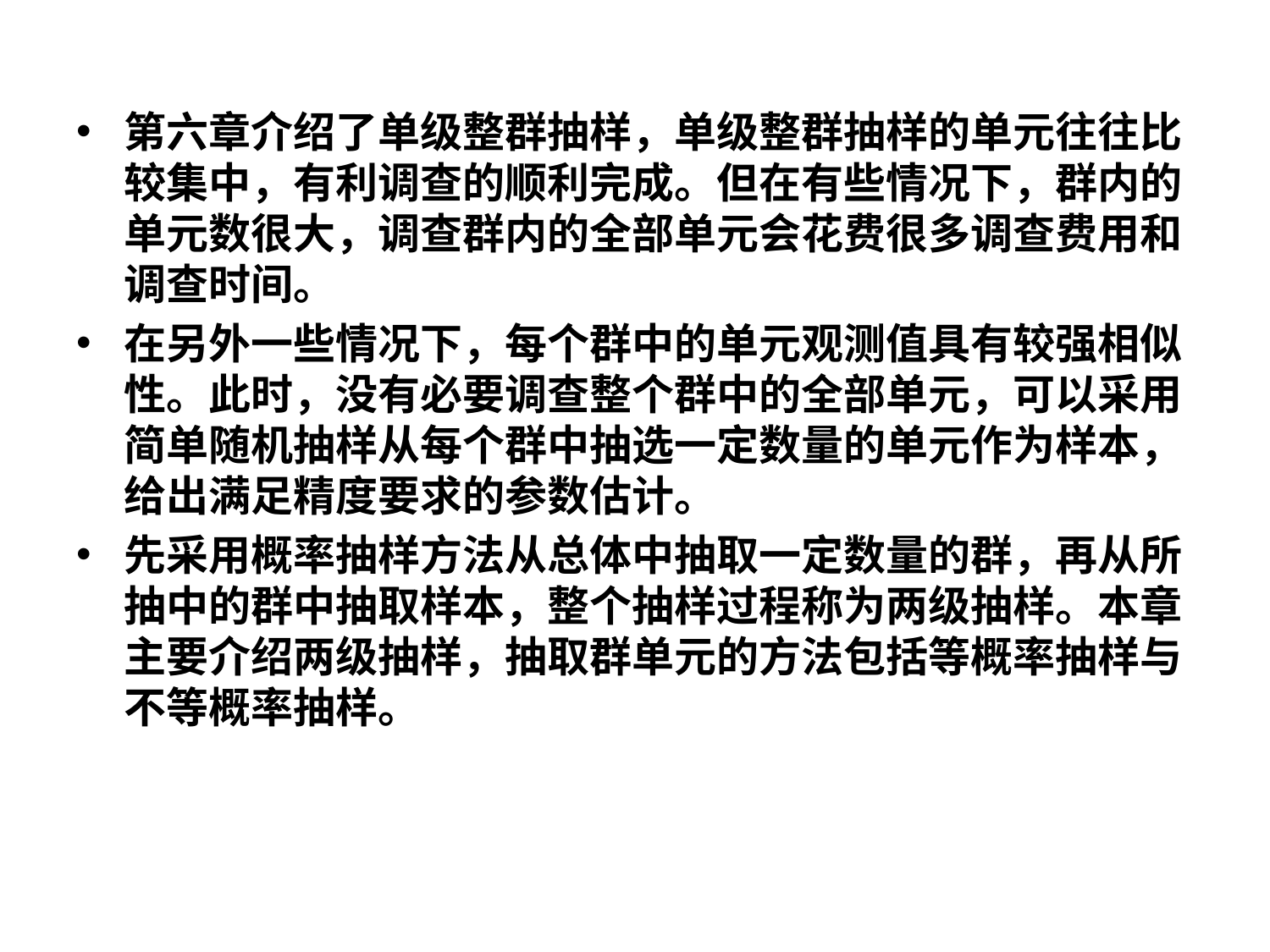

第六章介绍了单级整群抽样，单级整群抽样的单元往往比较集中，有利调查的顺利完成。但在有些情况下，群内的单元数很大，调查群内的全部单元会花费很多调查费用和调查时间。
在另外一些情况下，每个群中的单元观测值具有较强相似性。此时，没有必要调查整个群中的全部单元，可以采用简单随机抽样从每个群中抽选一定数量的单元作为样本，给出满足精度要求的参数估计。
先采用概率抽样方法从总体中抽取一定数量的群，再从所抽中的群中抽取样本，整个抽样过程称为两级抽样。本章主要介绍两级抽样，抽取群单元的方法包括等概率抽样与不等概率抽样。